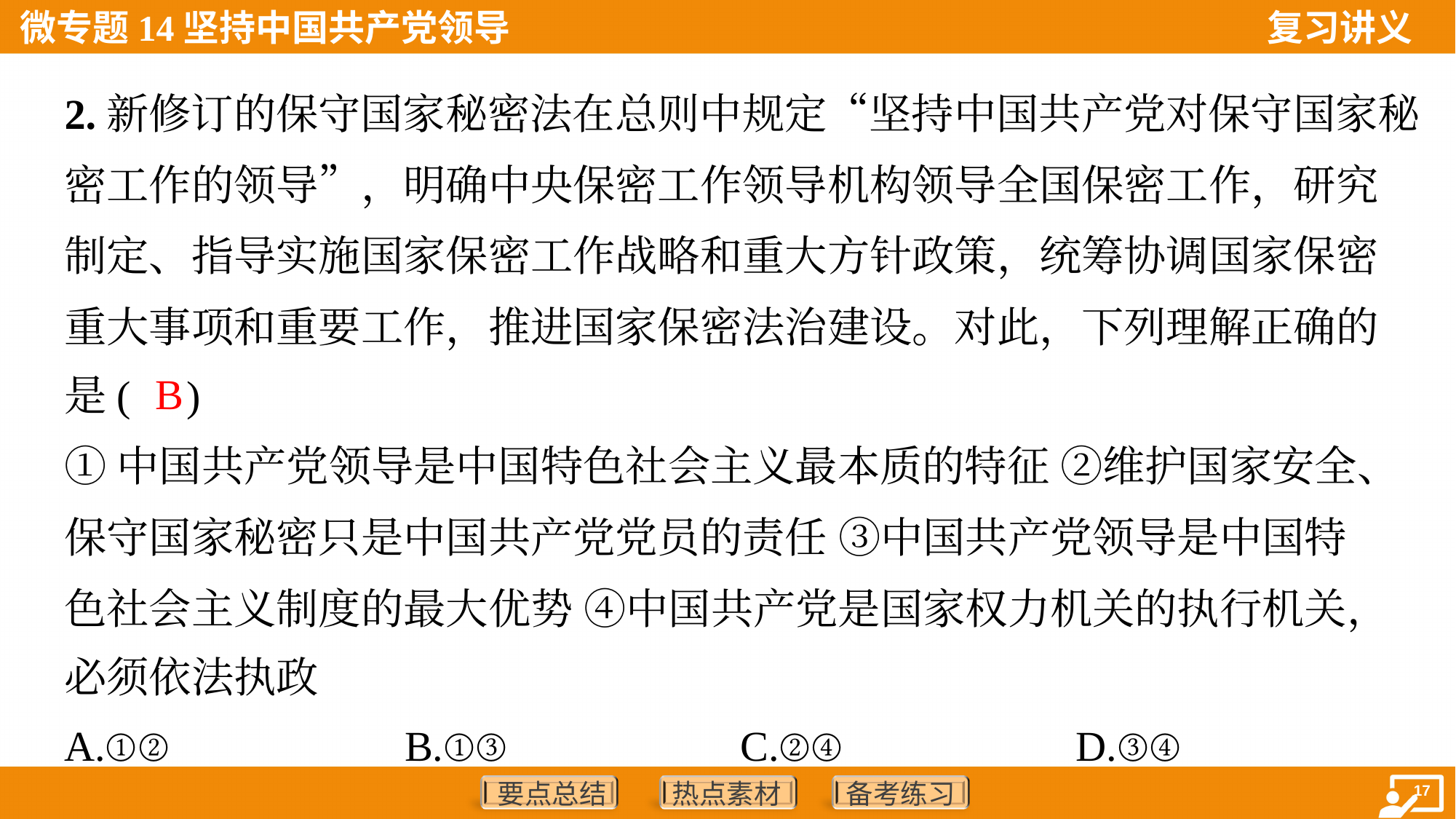

2.新修订的保守国家秘密法在总则中规定“坚持中国共产党对保守国家秘
密工作的领导”，明确中央保密工作领导机构领导全国保密工作，研究
制定、指导实施国家保密工作战略和重大方针政策，统筹协调国家保密
重大事项和重要工作，推进国家保密法治建设。对此，下列理解正确的
是(     )
B
①中国共产党领导是中国特色社会主义最本质的特征 ②维护国家安全、
保守国家秘密只是中国共产党党员的责任 ③中国共产党领导是中国特
色社会主义制度的最大优势 ④中国共产党是国家权力机关的执行机关，
必须依法执政
A.①②	B.①③	C.②④	D.③④